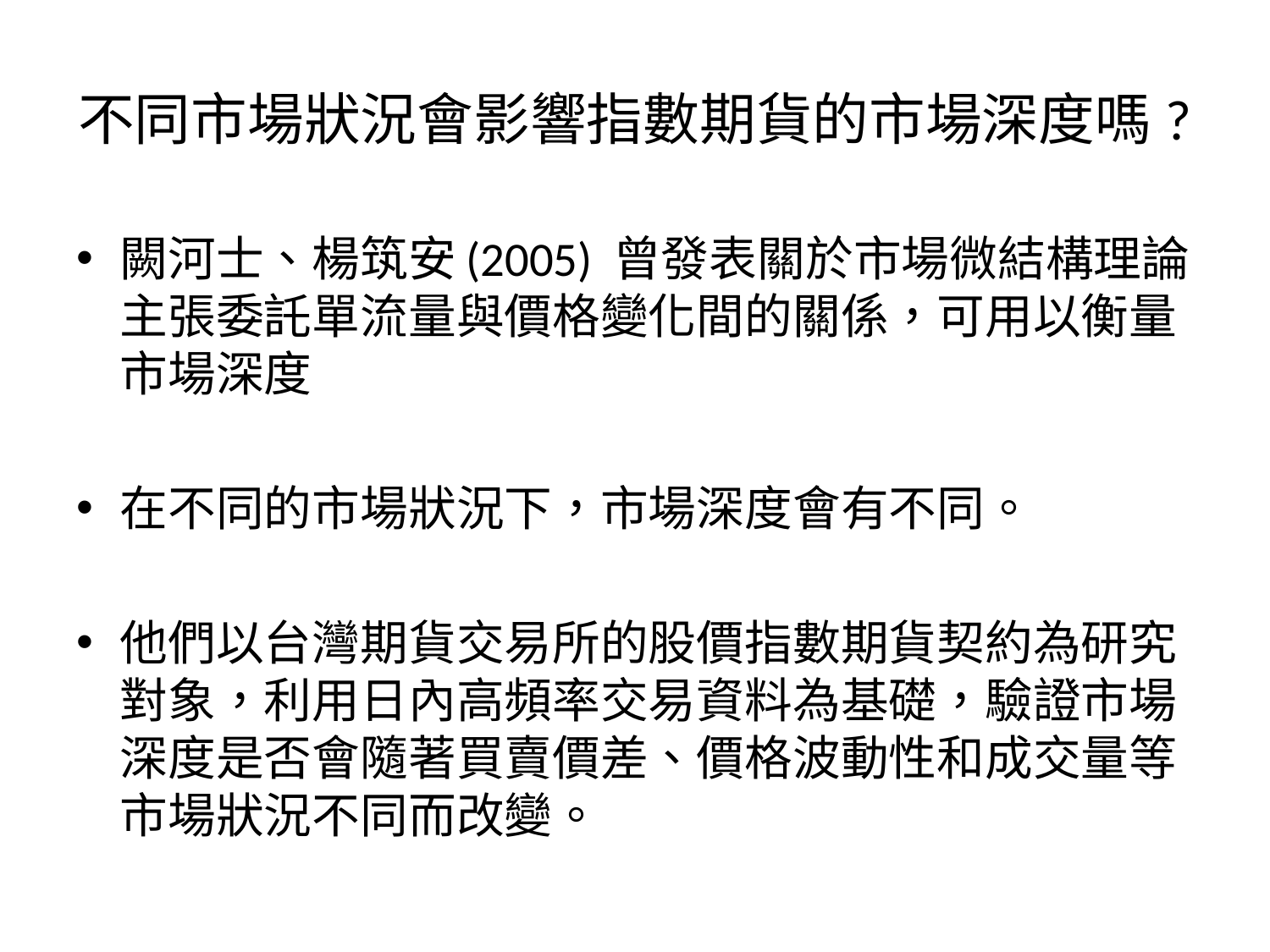

# 不同市場狀況會影響指數期貨的市場深度嗎?
闕河士、楊筑安(2005) 曾發表關於市場微結構理論主張委託單流量與價格變化間的關係，可用以衡量市場深度

在不同的市場狀況下，市場深度會有不同。

他們以台灣期貨交易所的股價指數期貨契約為研究對象，利用日內高頻率交易資料為基礎，驗證市場深度是否會隨著買賣價差、價格波動性和成交量等市場狀況不同而改變。